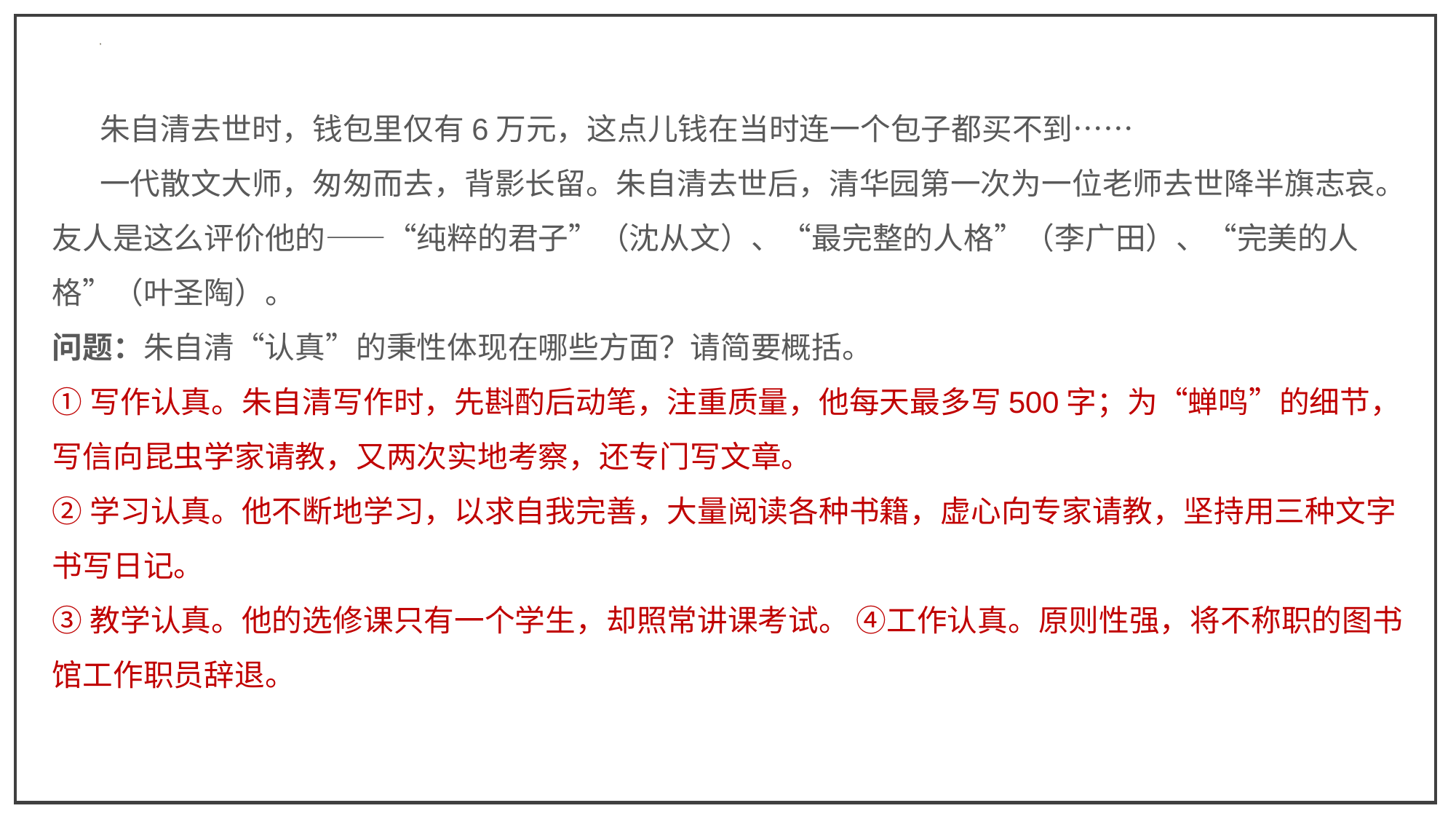

朱自清去世时，钱包里仅有6万元，这点儿钱在当时连一个包子都买不到……
      一代散文大师，匆匆而去，背影长留。朱自清去世后，清华园第一次为一位老师去世降半旗志哀。友人是这么评价他的——“纯粹的君子”（沈从文）、“最完整的人格”（李广田）、“完美的人格”（叶圣陶）。
问题：朱自清“认真”的秉性体现在哪些方面？请简要概括。
①写作认真。朱自清写作时，先斟酌后动笔，注重质量，他每天最多写500字；为“蝉鸣”的细节，写信向昆虫学家请教，又两次实地考察，还专门写文章。
②学习认真。他不断地学习，以求自我完善，大量阅读各种书籍，虚心向专家请教，坚持用三种文字书写日记。
③教学认真。他的选修课只有一个学生，却照常讲课考试。 ④工作认真。原则性强，将不称职的图书馆工作职员辞退。